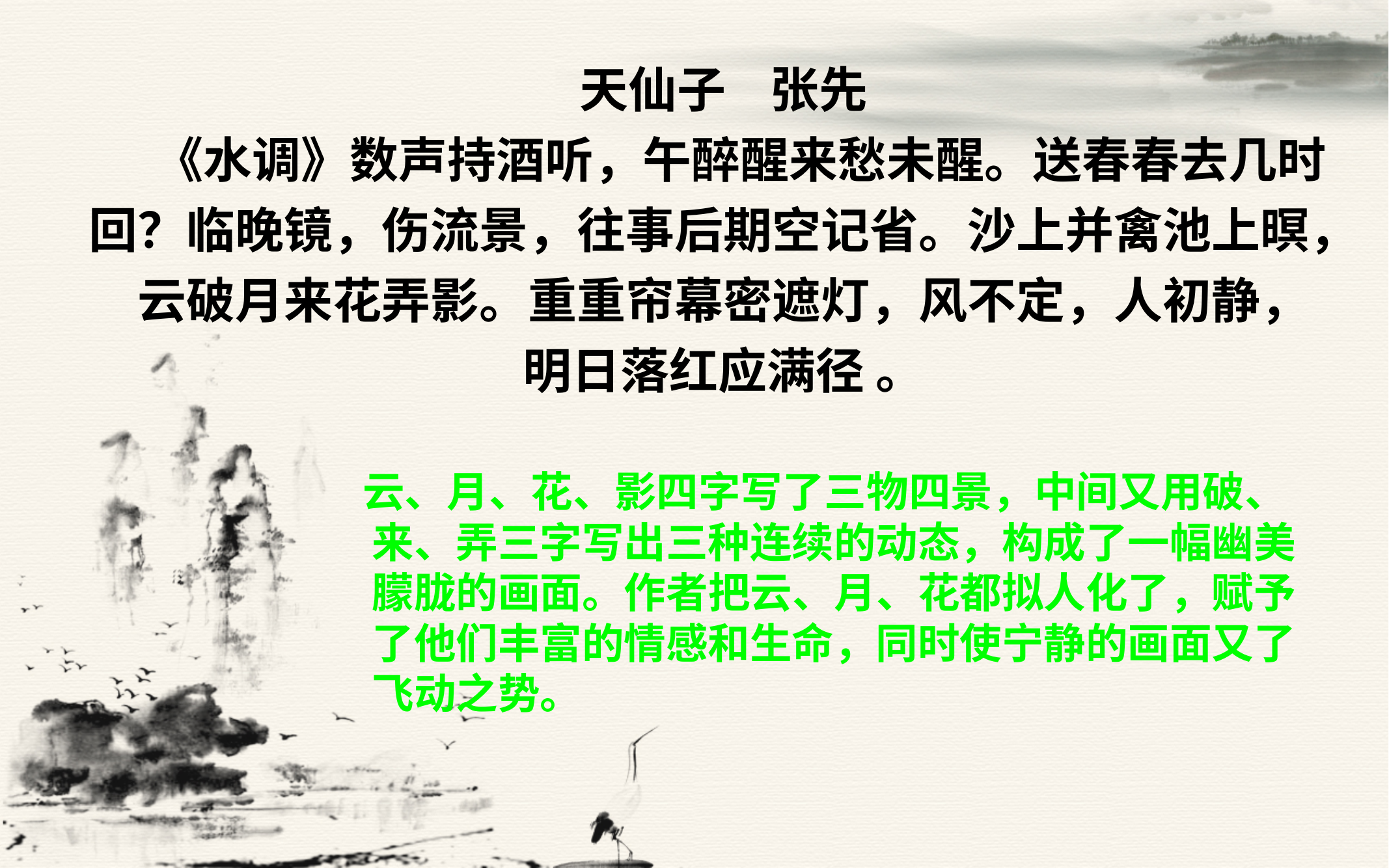

# 天仙子    张先 《水调》数声持酒听，午醉醒来愁未醒。送春春去几时回？临晚镜，伤流景，往事后期空记省。沙上并禽池上暝，云破月来花弄影。重重帘幕密遮灯，风不定，人初静， 明日落红应满径 。
   云、月、花、影四字写了三物四景，中间又用破、来、弄三字写出三种连续的动态，构成了一幅幽美朦胧的画面。作者把云、月、花都拟人化了，赋予了他们丰富的情感和生命，同时使宁静的画面又了飞动之势。